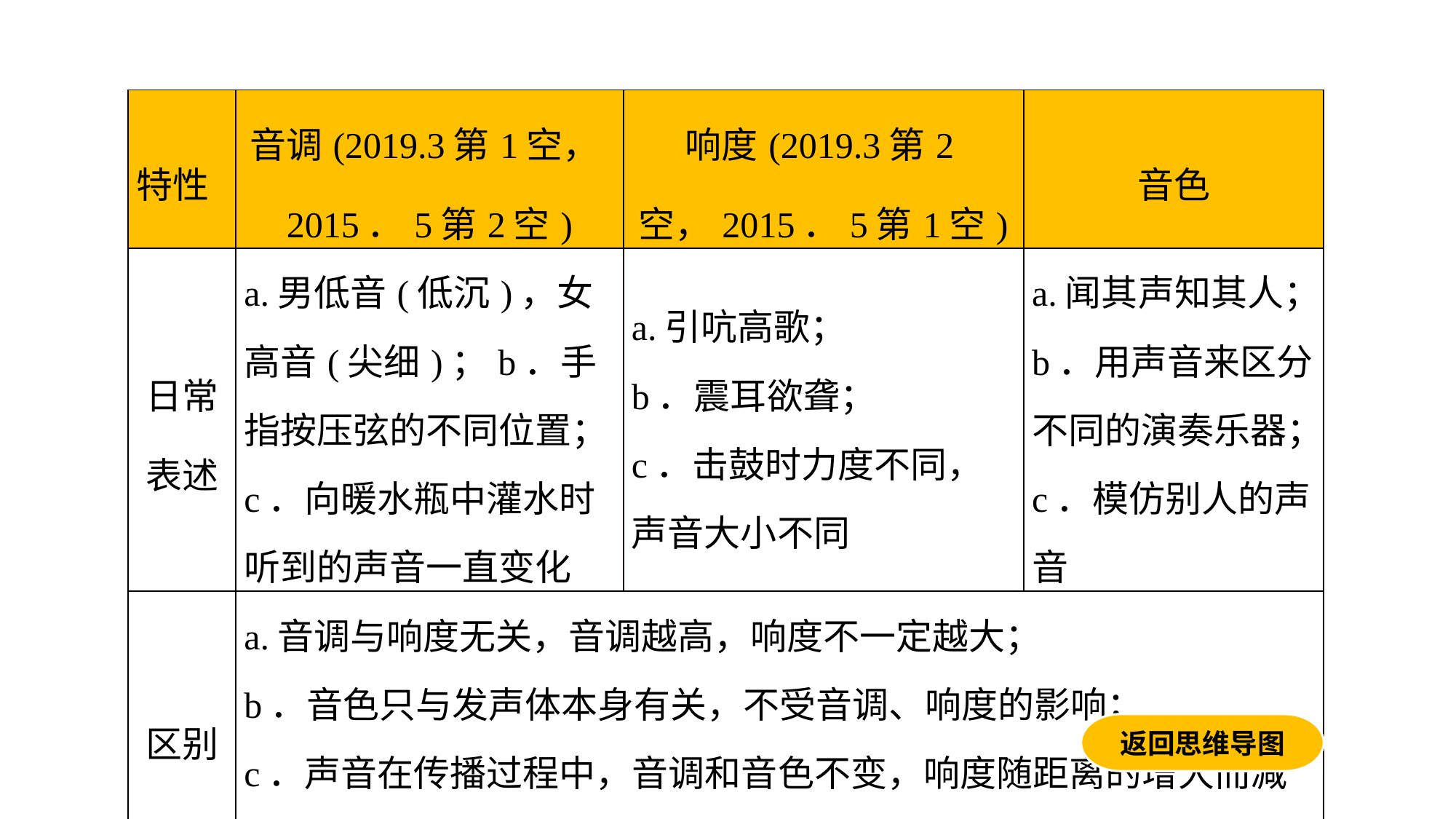

| 特性 | 音调(2019.3第1空，2015．5第2空) | 响度(2019.3第2空，2015．5第1空) | 音色 |
| --- | --- | --- | --- |
| 日常表述 | a.男低音(低沉)，女高音(尖细)；b．手指按压弦的不同位置；c．向暖水瓶中灌水时听到的声音一直变化 | a.引吭高歌； b．震耳欲聋； c．击鼓时力度不同，声音大小不同 | a.闻其声知其人；b．用声音来区分不同的演奏乐器；c．模仿别人的声音 |
| 区别 | a.音调与响度无关，音调越高，响度不一定越大； b．音色只与发声体本身有关，不受音调、响度的影响； c．声音在传播过程中，音调和音色不变，响度随距离的增大而减小 |  |  |
返回思维导图